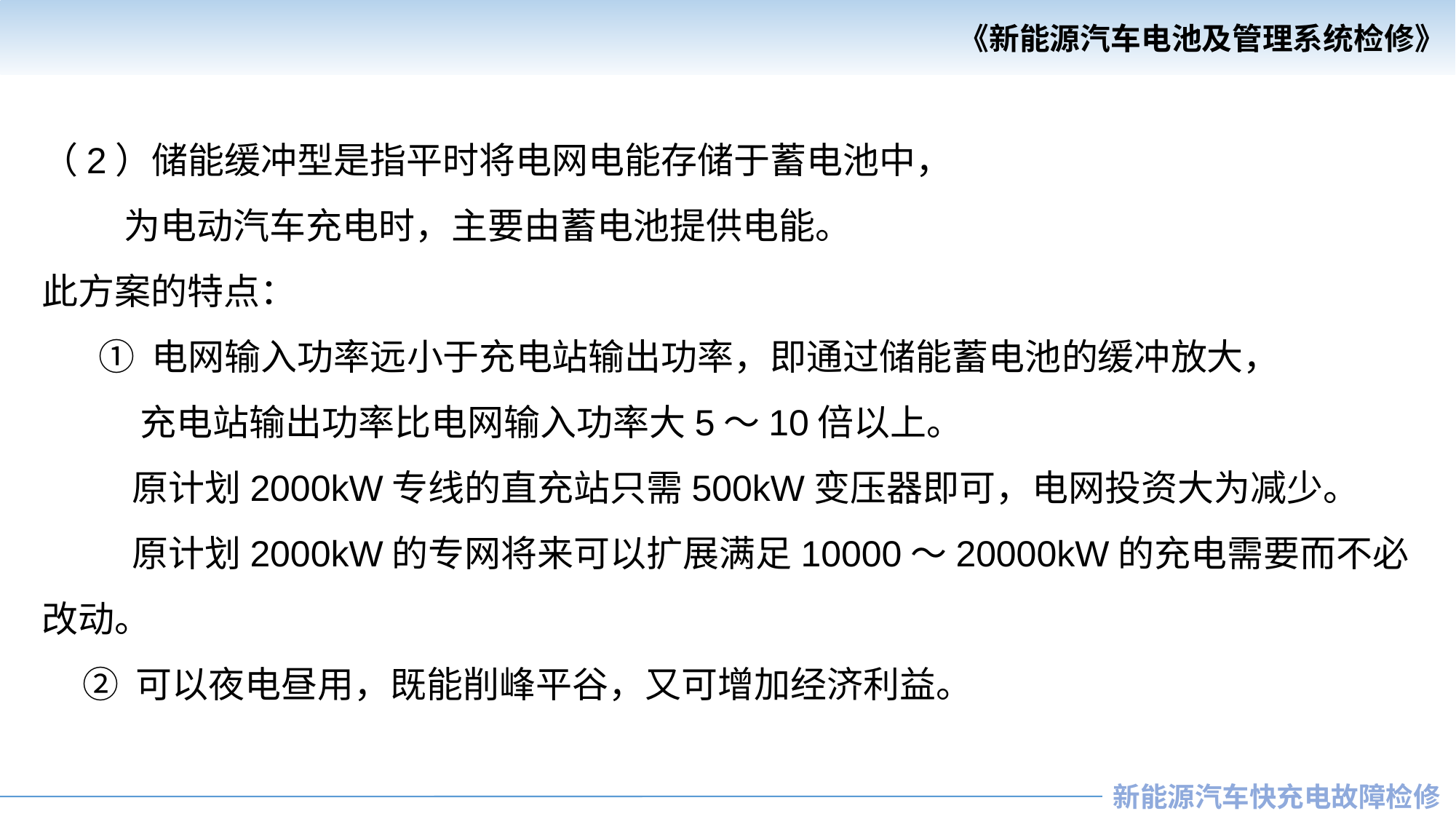

（2）储能缓冲型是指平时将电网电能存储于蓄电池中，
         为电动汽车充电时，主要由蓄电池提供电能。
此方案的特点：
       ① 电网输入功率远小于充电站输出功率，即通过储能蓄电池的缓冲放大，
           充电站输出功率比电网输入功率大5～10倍以上。
          原计划2000kW专线的直充站只需500kW变压器即可，电网投资大为减少。
          原计划2000kW的专网将来可以扩展满足10000～20000kW的充电需要而不必改动。
     ② 可以夜电昼用，既能削峰平谷，又可增加经济利益。